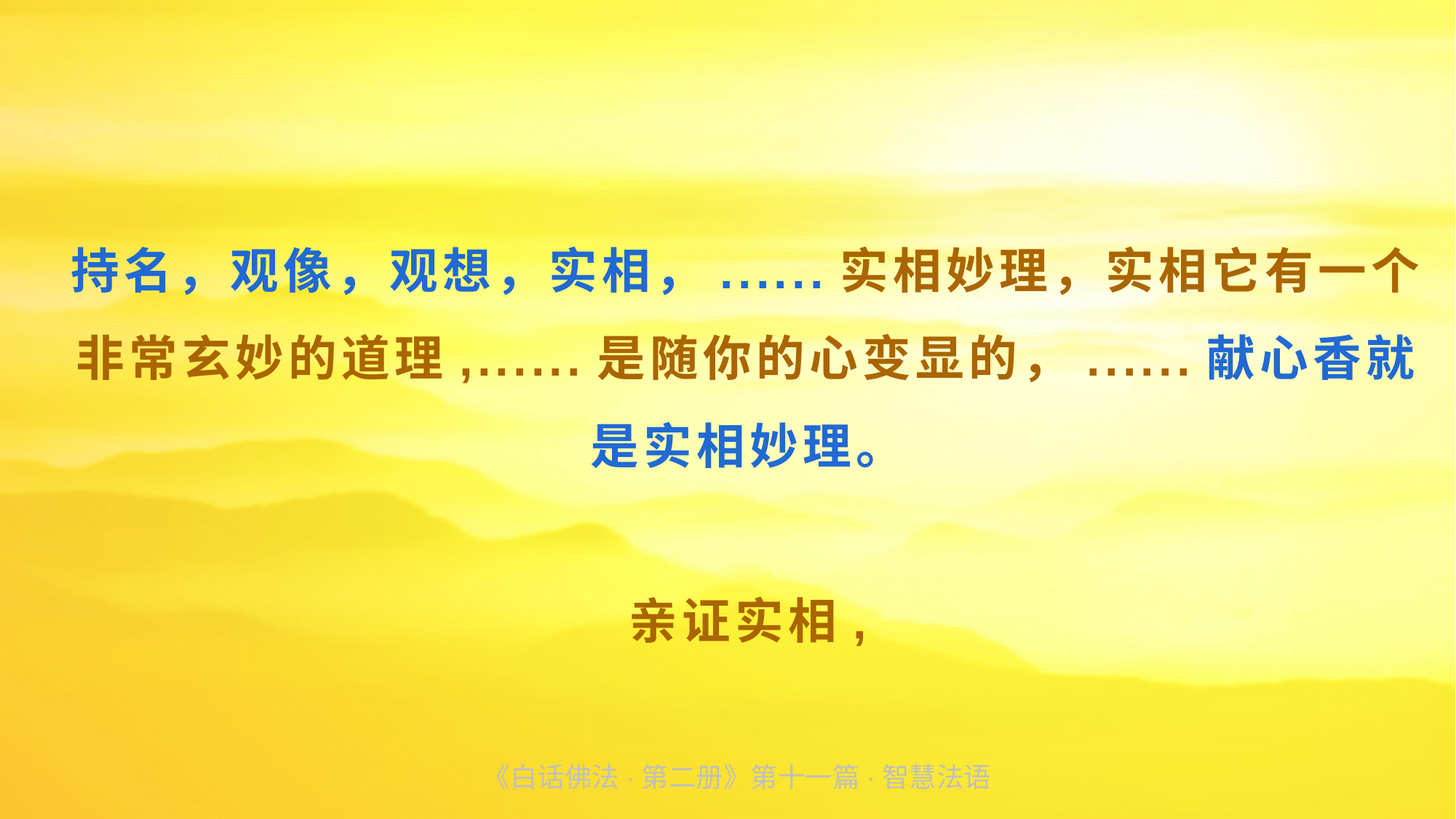

持名，观像，观想，实相，......实相妙理，实相它有一个非常玄妙的道理,......是随你的心变显的，......献心香就是实相妙理。

亲证实相,
  《白话佛法·第二册》第十一篇·智慧法语